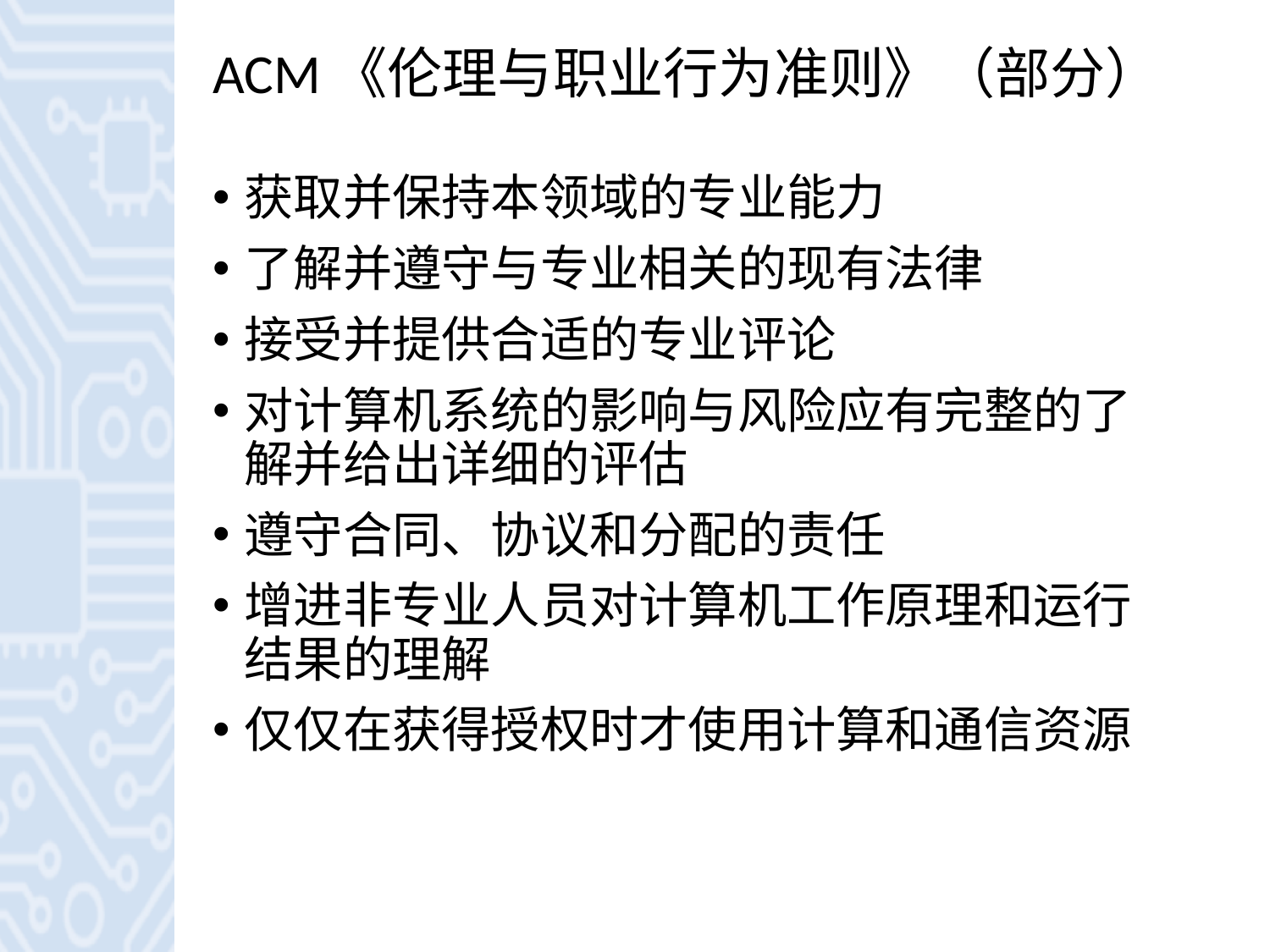

# ACM《伦理与职业行为准则》（部分）
获取并保持本领域的专业能力
了解并遵守与专业相关的现有法律
接受并提供合适的专业评论
对计算机系统的影响与风险应有完整的了解并给出详细的评估
遵守合同、协议和分配的责任
增进非专业人员对计算机工作原理和运行结果的理解
仅仅在获得授权时才使用计算和通信资源